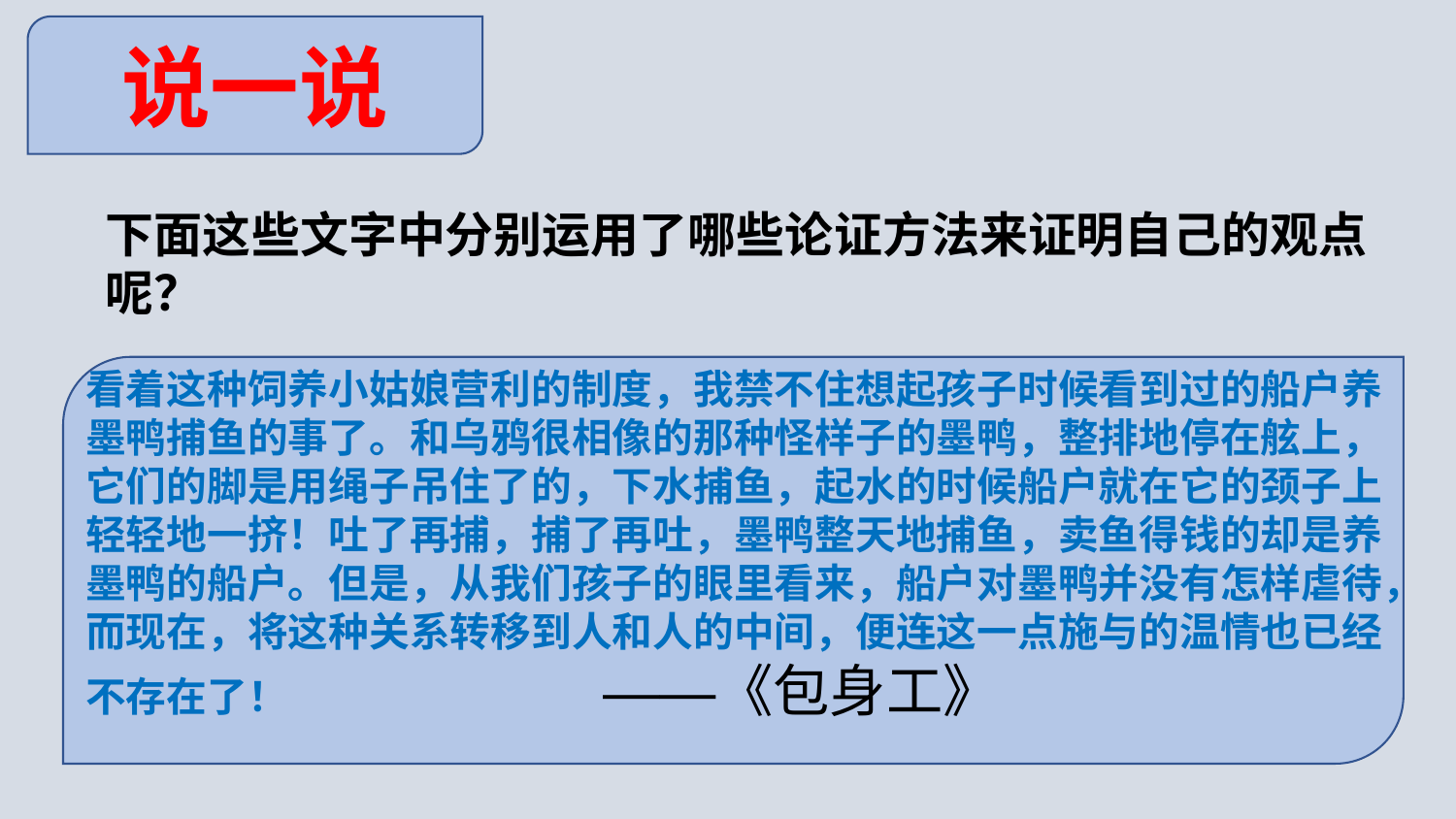

说一说
下面这些文字中分别运用了哪些论证方法来证明自己的观点呢？

看着这种饲养小姑娘营利的制度，我禁不住想起孩子时候看到过的船户养墨鸭捕鱼的事了。和乌鸦很相像的那种怪样子的墨鸭，整排地停在舷上，它们的脚是用绳子吊住了的，下水捕鱼，起水的时候船户就在它的颈子上轻轻地一挤！吐了再捕，捕了再吐，墨鸭整天地捕鱼，卖鱼得钱的却是养墨鸭的船户。但是，从我们孩子的眼里看来，船户对墨鸭并没有怎样虐待，而现在，将这种关系转移到人和人的中间，便连这一点施与的温情也已经不存在了！                    ——《包身工》